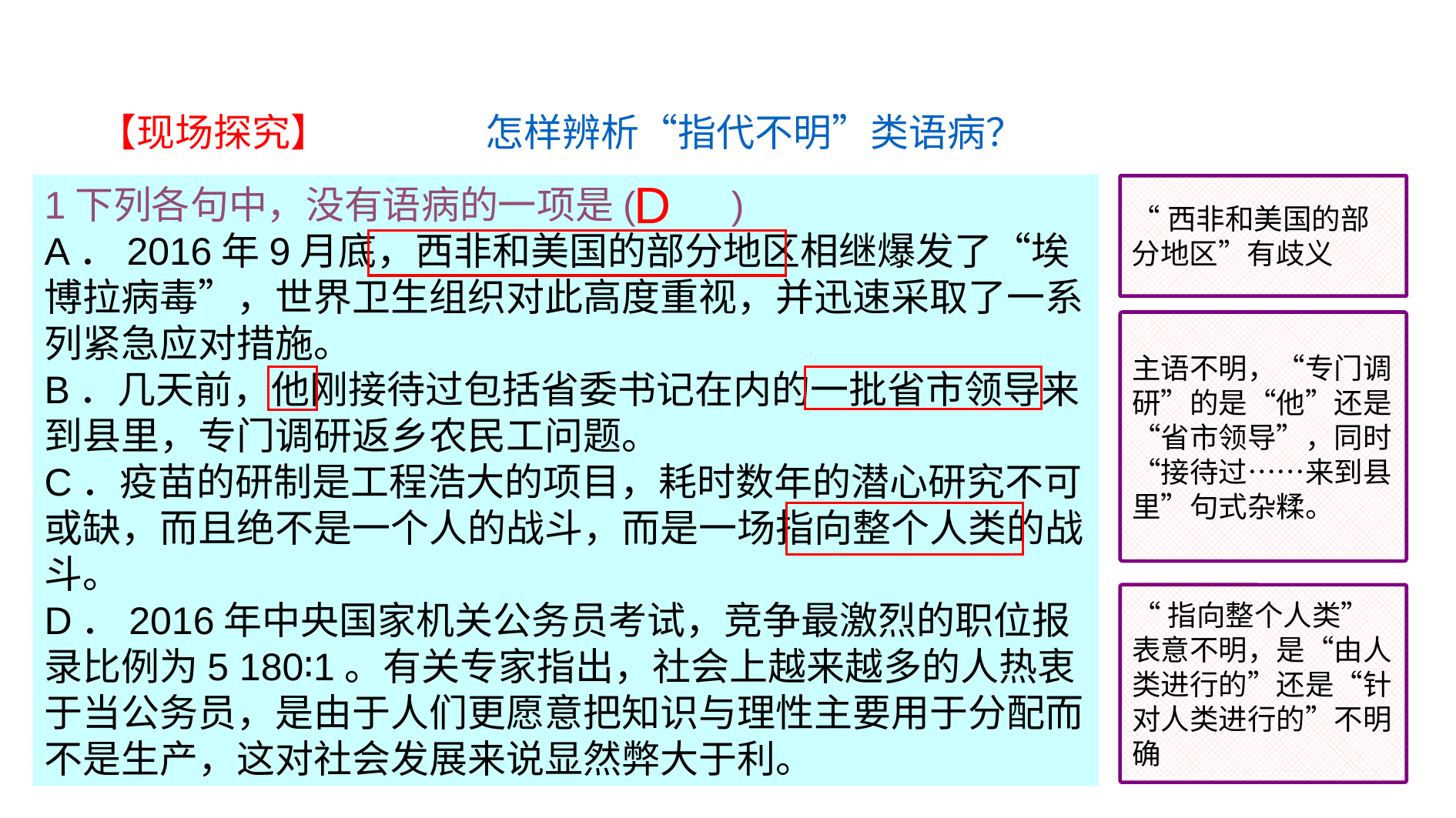

【现场探究】                  怎样辨析“指代不明”类语病？
D
1下列各句中，没有语病的一项是(　　)
A．2016年9月底，西非和美国的部分地区相继爆发了“埃博拉病毒”，世界卫生组织对此高度重视，并迅速采取了一系列紧急应对措施。
B．几天前，他刚接待过包括省委书记在内的一批省市领导来到县里，专门调研返乡农民工问题。
C．疫苗的研制是工程浩大的项目，耗时数年的潜心研究不可或缺，而且绝不是一个人的战斗，而是一场指向整个人类的战斗。
D．2016年中央国家机关公务员考试，竞争最激烈的职位报录比例为5 180∶1。有关专家指出，社会上越来越多的人热衷于当公务员，是由于人们更愿意把知识与理性主要用于分配而不是生产，这对社会发展来说显然弊大于利。
“西非和美国的部分地区”有歧义

主语不明，“专门调研”的是“他”还是“省市领导”，同时“接待过……来到县里”句式杂糅。

“指向整个人类”表意不明，是“由人类进行的”还是“针对人类进行的”不明确